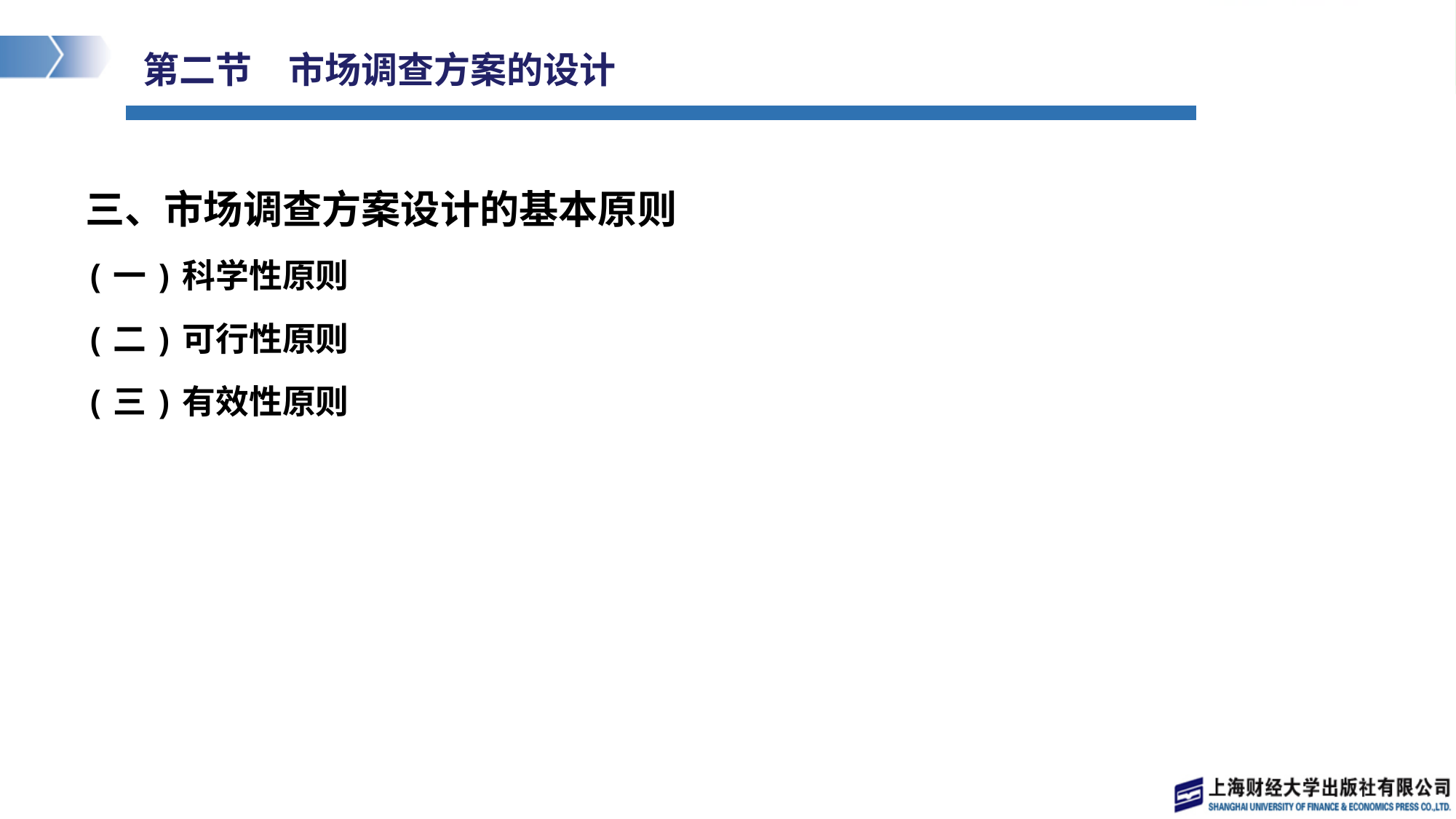

# 第二节　市场调查方案的设计
三、市场调查方案设计的基本原则
(一)科学性原则
(二)可行性原则
(三)有效性原则